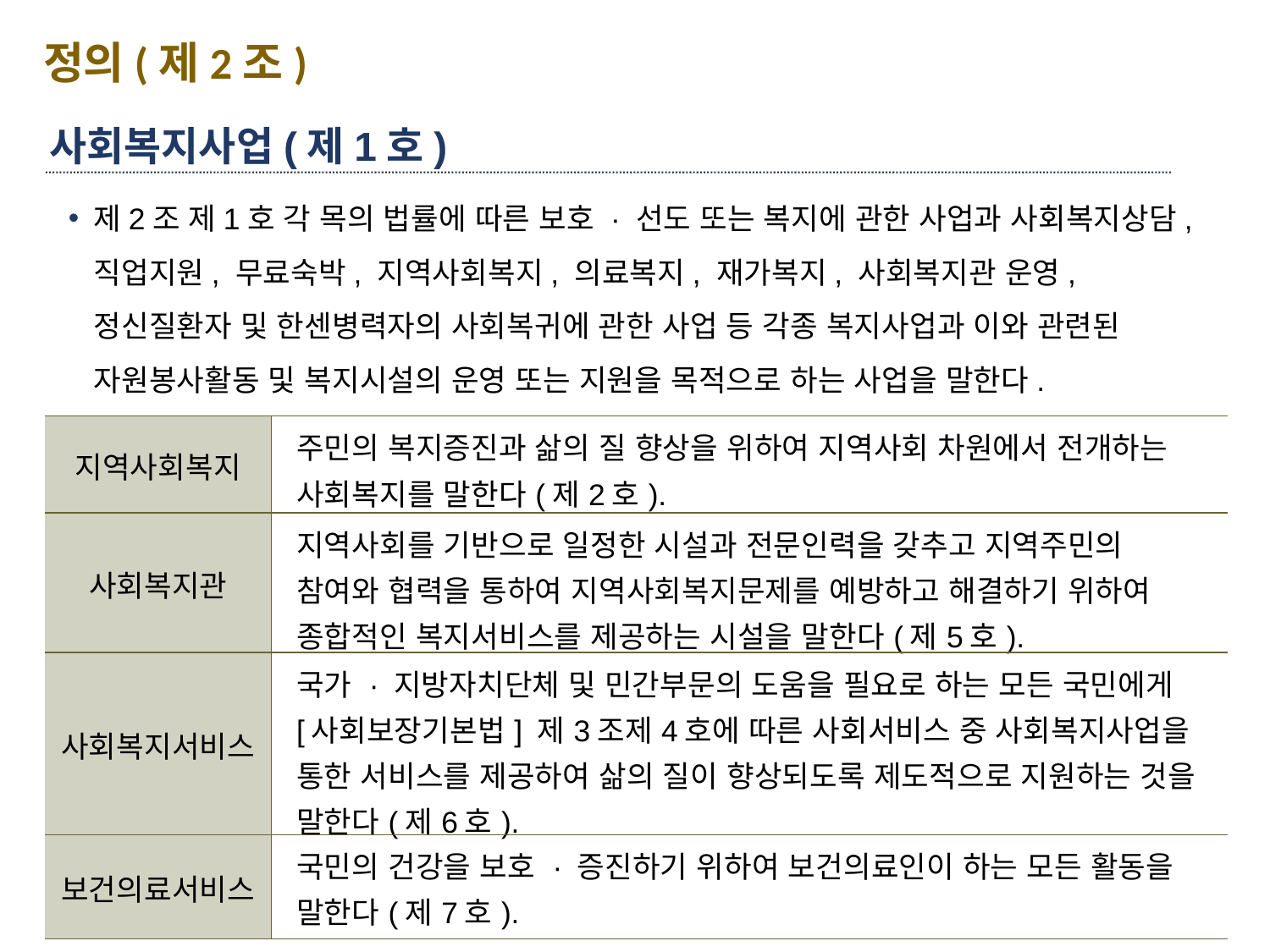

정의(제2조)
사회복지사업(제1호)

제2조 제1호 각 목의 법률에 따른 보호 · 선도 또는 복지에 관한 사업과 사회복지상담, 직업지원, 무료숙박, 지역사회복지, 의료복지, 재가복지, 사회복지관 운영, 정신질환자 및 한센병력자의 사회복귀에 관한 사업 등 각종 복지사업과 이와 관련된 자원봉사활동 및 복지시설의 운영 또는 지원을 목적으로 하는 사업을 말한다.
| 지역사회복지 | 주민의 복지증진과 삶의 질 향상을 위하여 지역사회 차원에서 전개하는 사회복지를 말한다(제2호). |
| --- | --- |
| 사회복지관 | 지역사회를 기반으로 일정한 시설과 전문인력을 갖추고 지역주민의 참여와 협력을 통하여 지역사회복지문제를 예방하고 해결하기 위하여 종합적인 복지서비스를 제공하는 시설을 말한다(제5호). |
| 사회복지서비스 | 국가 · 지방자치단체 및 민간부문의 도움을 필요로 하는 모든 국민에게 [사회보장기본법] 제3조제4호에 따른 사회서비스 중 사회복지사업을 통한 서비스를 제공하여 삶의 질이 향상되도록 제도적으로 지원하는 것을 말한다(제6호). |
| 보건의료서비스 | 국민의 건강을 보호 · 증진하기 위하여 보건의료인이 하는 모든 활동을 말한다(제7호). |